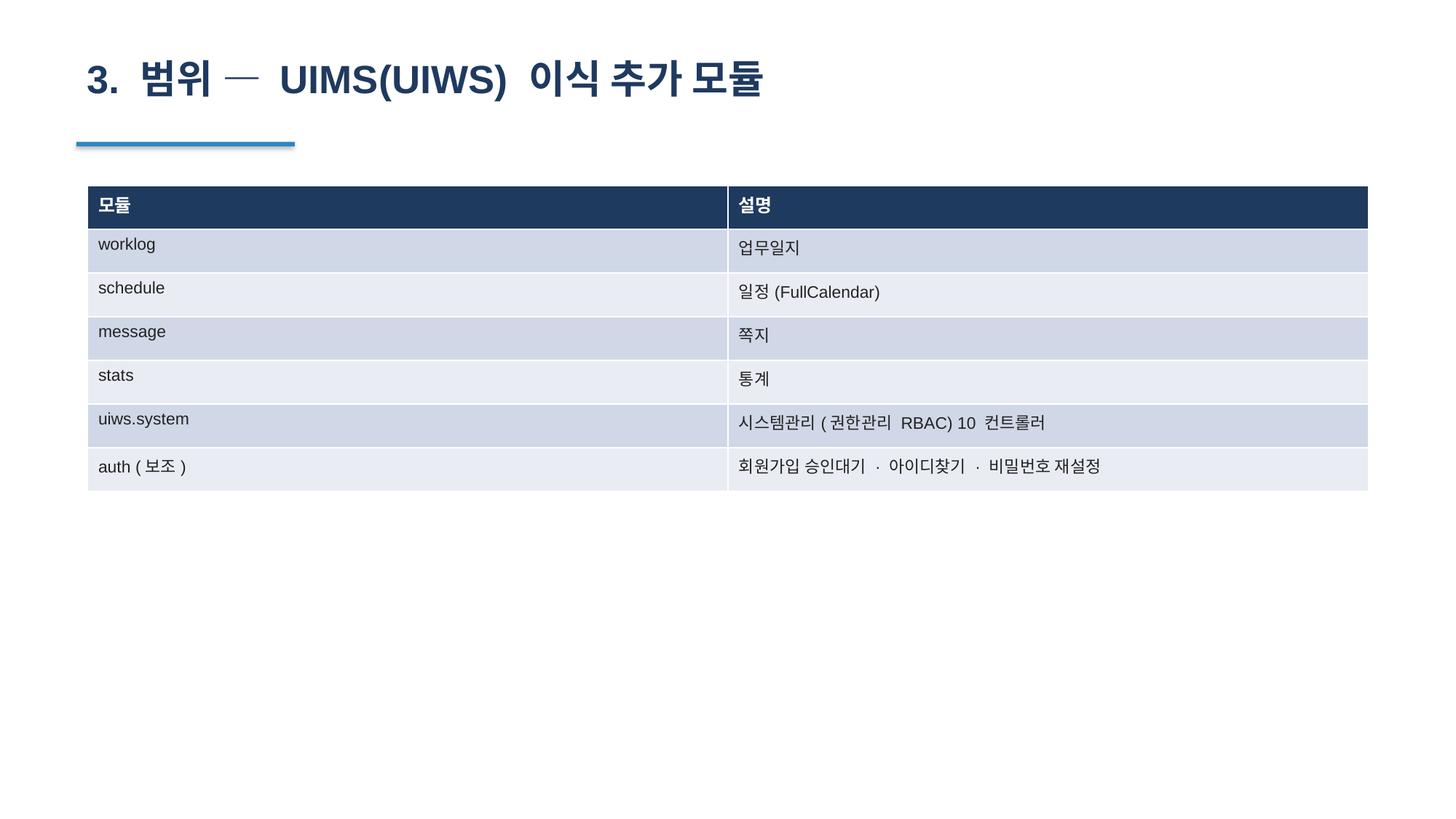

3. 범위 — UIMS(UIWS) 이식 추가 모듈

| 모듈 | 설명 |
| --- | --- |
| worklog | 업무일지 |
| schedule | 일정(FullCalendar) |
| message | 쪽지 |
| stats | 통계 |
| uiws.system | 시스템관리(권한관리 RBAC) 10 컨트롤러 |
| auth (보조) | 회원가입 승인대기 · 아이디찾기 · 비밀번호 재설정 |